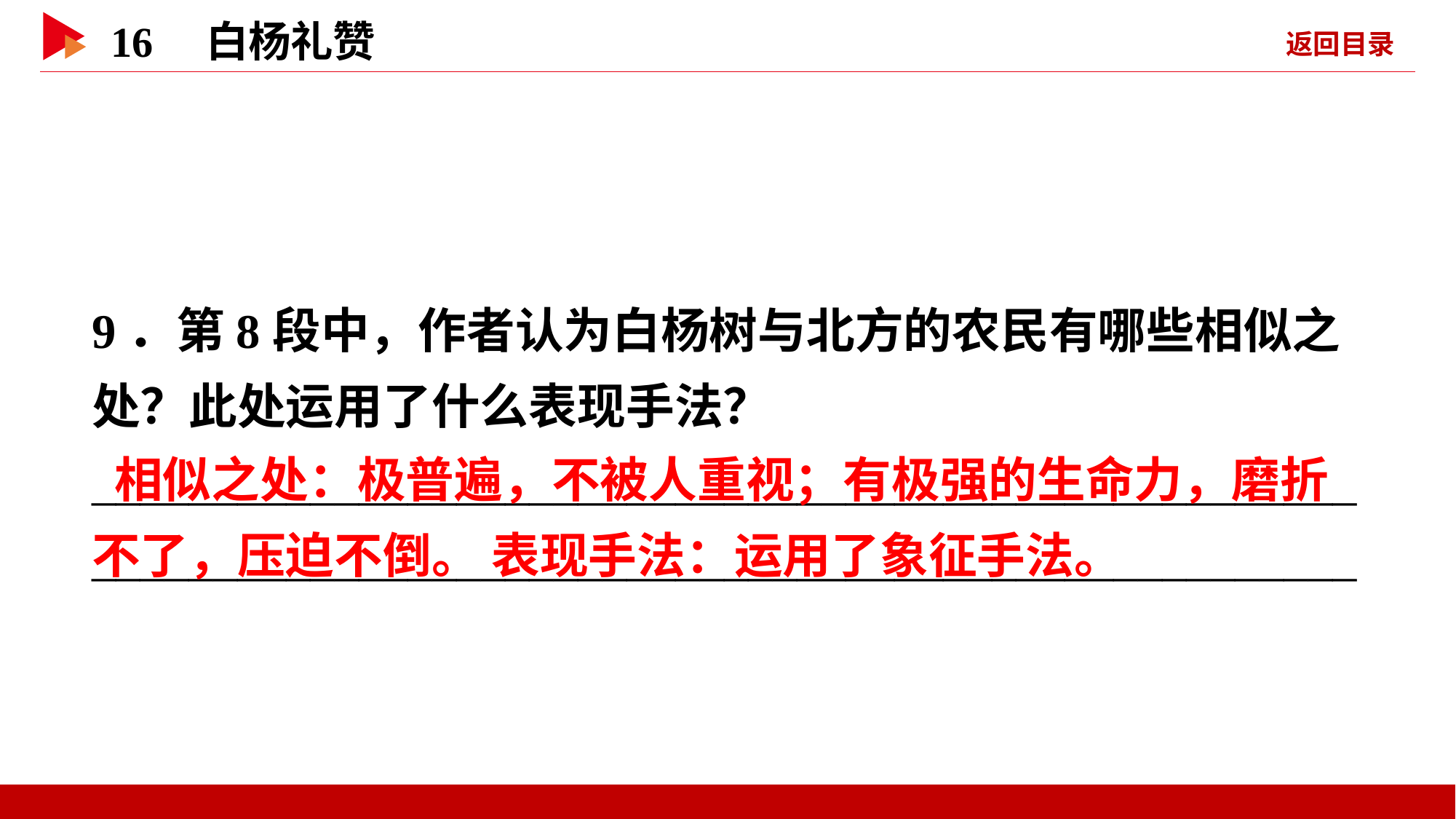

9．第8段中，作者认为白杨树与北方的农民有哪些相似之处？此处运用了什么表现手法？
________________________________________________________________________________________________________
 相似之处：极普遍，不被人重视；有极强的生命力，磨折不了，压迫不倒。 表现手法：运用了象征手法。